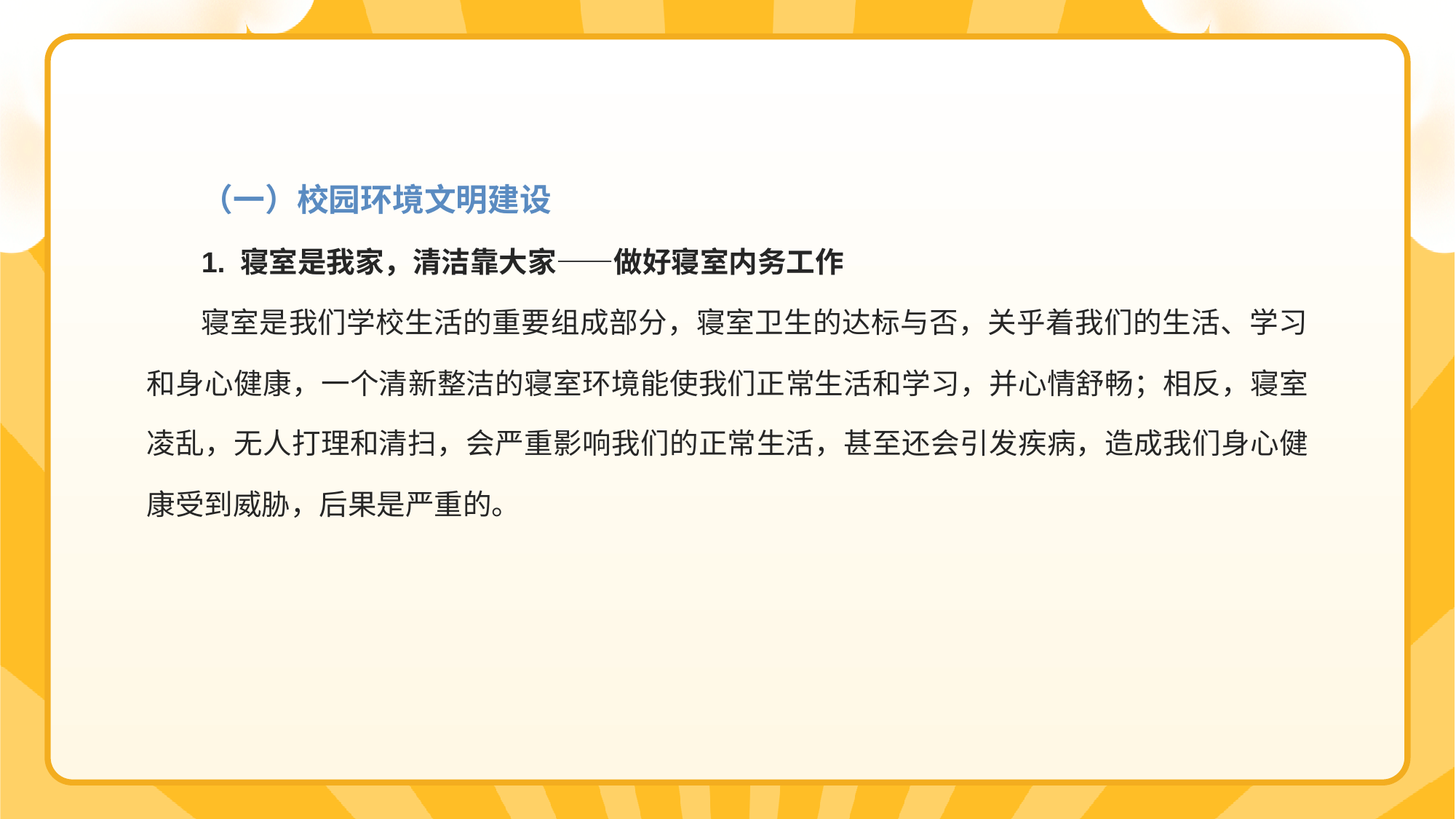

（一）校园环境文明建设
1. 寝室是我家，清洁靠大家——做好寝室内务工作
寝室是我们学校生活的重要组成部分，寝室卫生的达标与否，关乎着我们的生活、学习和身心健康，一个清新整洁的寝室环境能使我们正常生活和学习，并心情舒畅；相反，寝室凌乱，无人打理和清扫，会严重影响我们的正常生活，甚至还会引发疾病，造成我们身心健康受到威胁，后果是严重的。